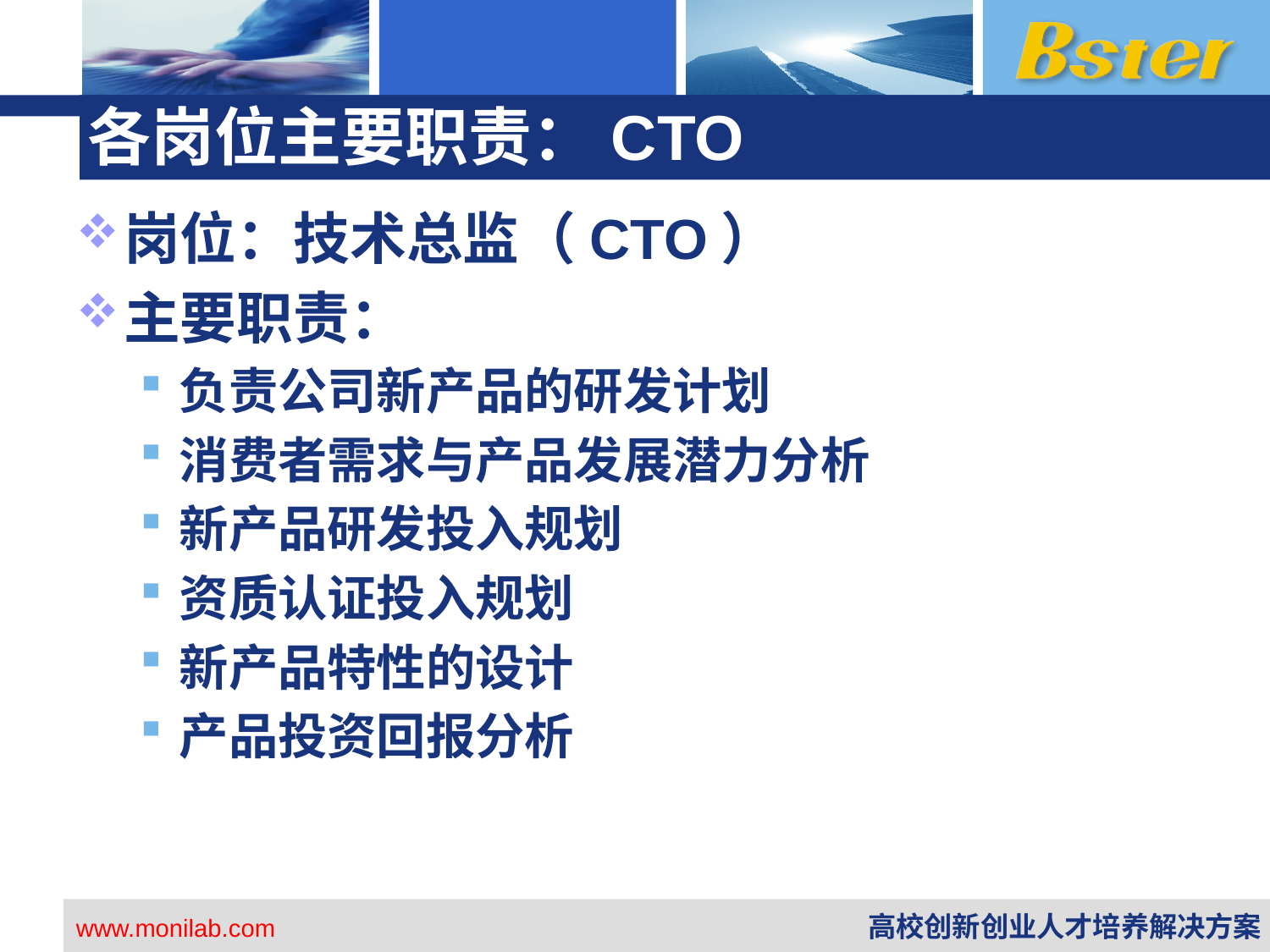

# 各岗位主要职责：CTO
岗位：技术总监（CTO）
主要职责：
负责公司新产品的研发计划
消费者需求与产品发展潜力分析
新产品研发投入规划
资质认证投入规划
新产品特性的设计
产品投资回报分析